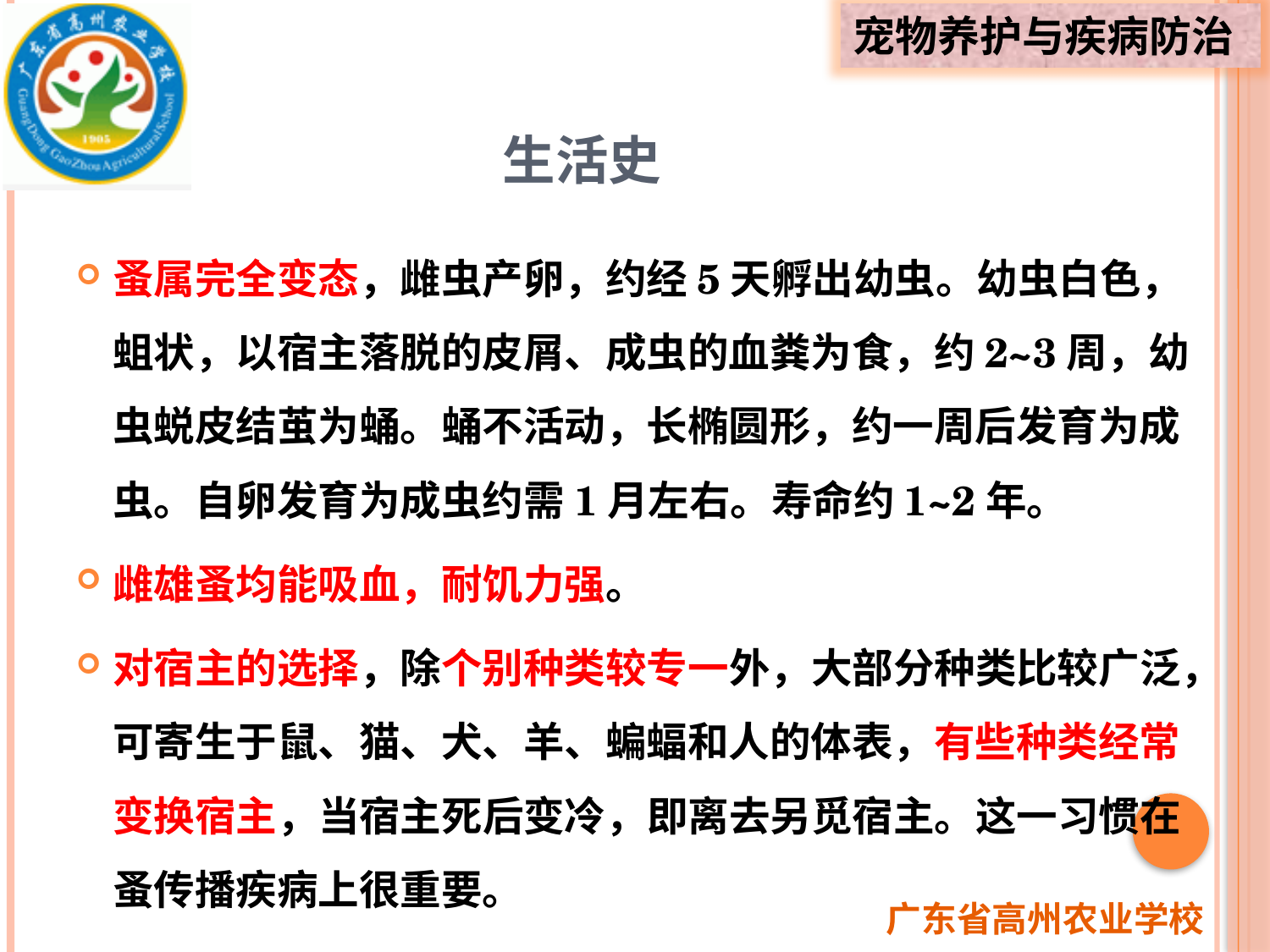

# 生活史
蚤属完全变态，雌虫产卵，约经5天孵出幼虫。幼虫白色，蛆状，以宿主落脱的皮屑、成虫的血粪为食，约2~3周，幼虫蜕皮结茧为蛹。蛹不活动，长椭圆形，约一周后发育为成虫。自卵发育为成虫约需1月左右。寿命约1~2年。
雌雄蚤均能吸血，耐饥力强。
对宿主的选择，除个别种类较专一外，大部分种类比较广泛，可寄生于鼠、猫、犬、羊、蝙蝠和人的体表，有些种类经常变换宿主，当宿主死后变冷，即离去另觅宿主。这一习惯在蚤传播疾病上很重要。